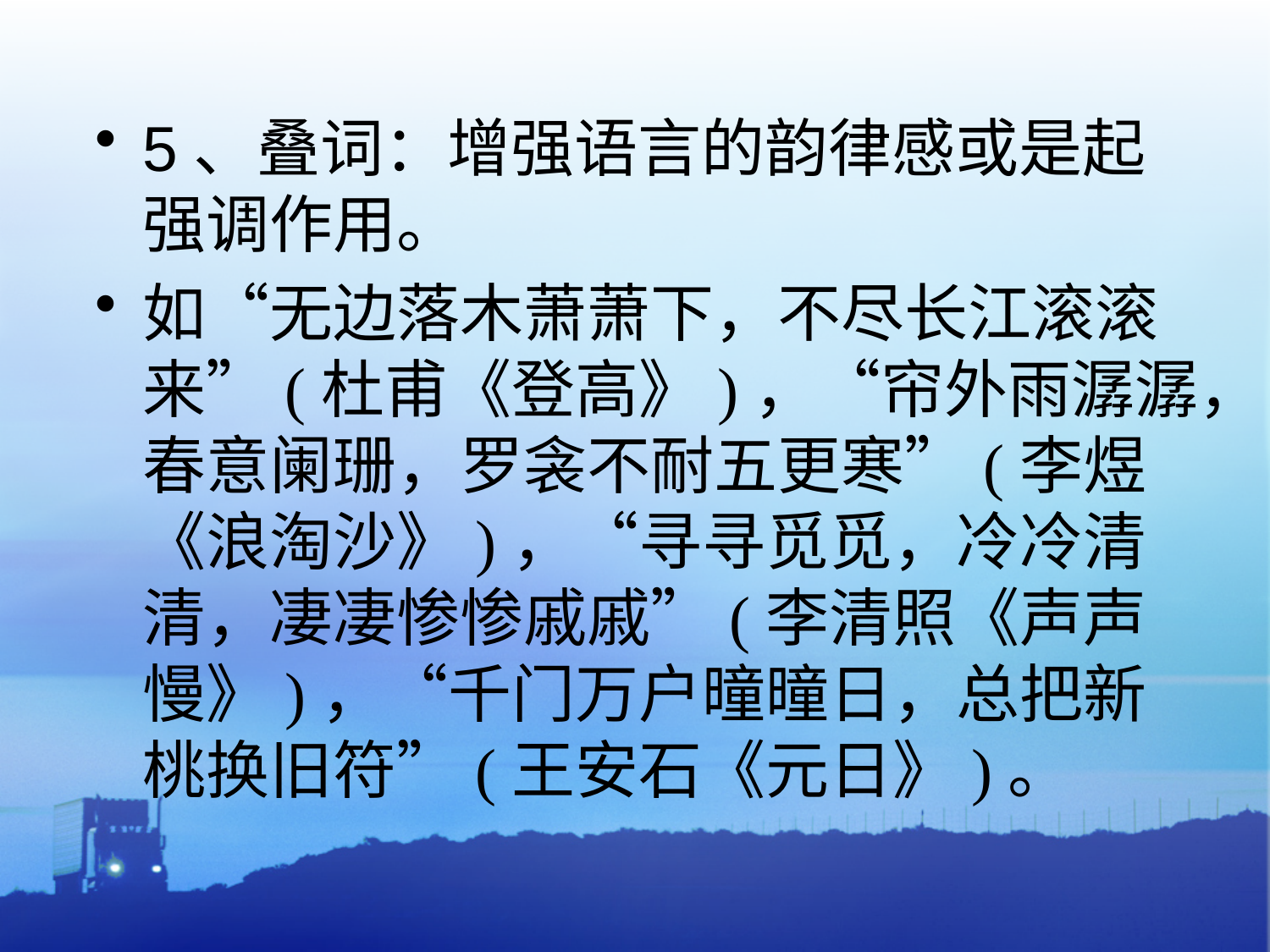

5、叠词：增强语言的韵律感或是起强调作用。
如“无边落木萧萧下，不尽长江滚滚来”(杜甫《登高》)，“帘外雨潺潺，春意阑珊，罗衾不耐五更寒”(李煜《浪淘沙》)，“寻寻觅觅，冷冷清清，凄凄惨惨戚戚”(李清照《声声慢》)，“千门万户曈曈日，总把新桃换旧符”(王安石《元日》)。